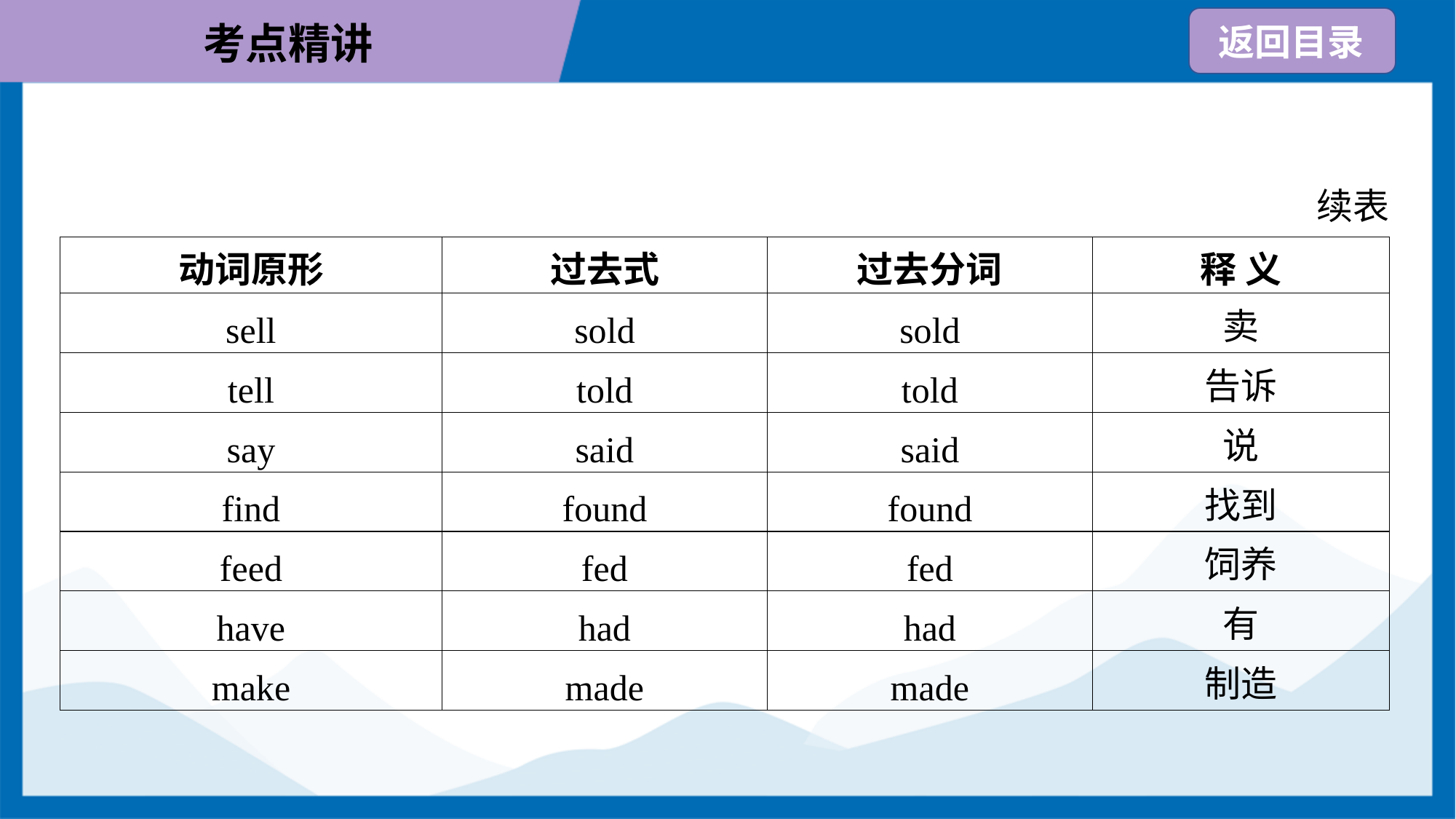

续表
| 动词原形 | 过去式 | 过去分词 | 释 义 |
| --- | --- | --- | --- |
| sell | sold | sold | 卖 |
| tell | told | told | 告诉 |
| say | said | said | 说 |
| find | found | found | 找到 |
| feed | fed | fed | 饲养 |
| have | had | had | 有 |
| make | made | made | 制造 |